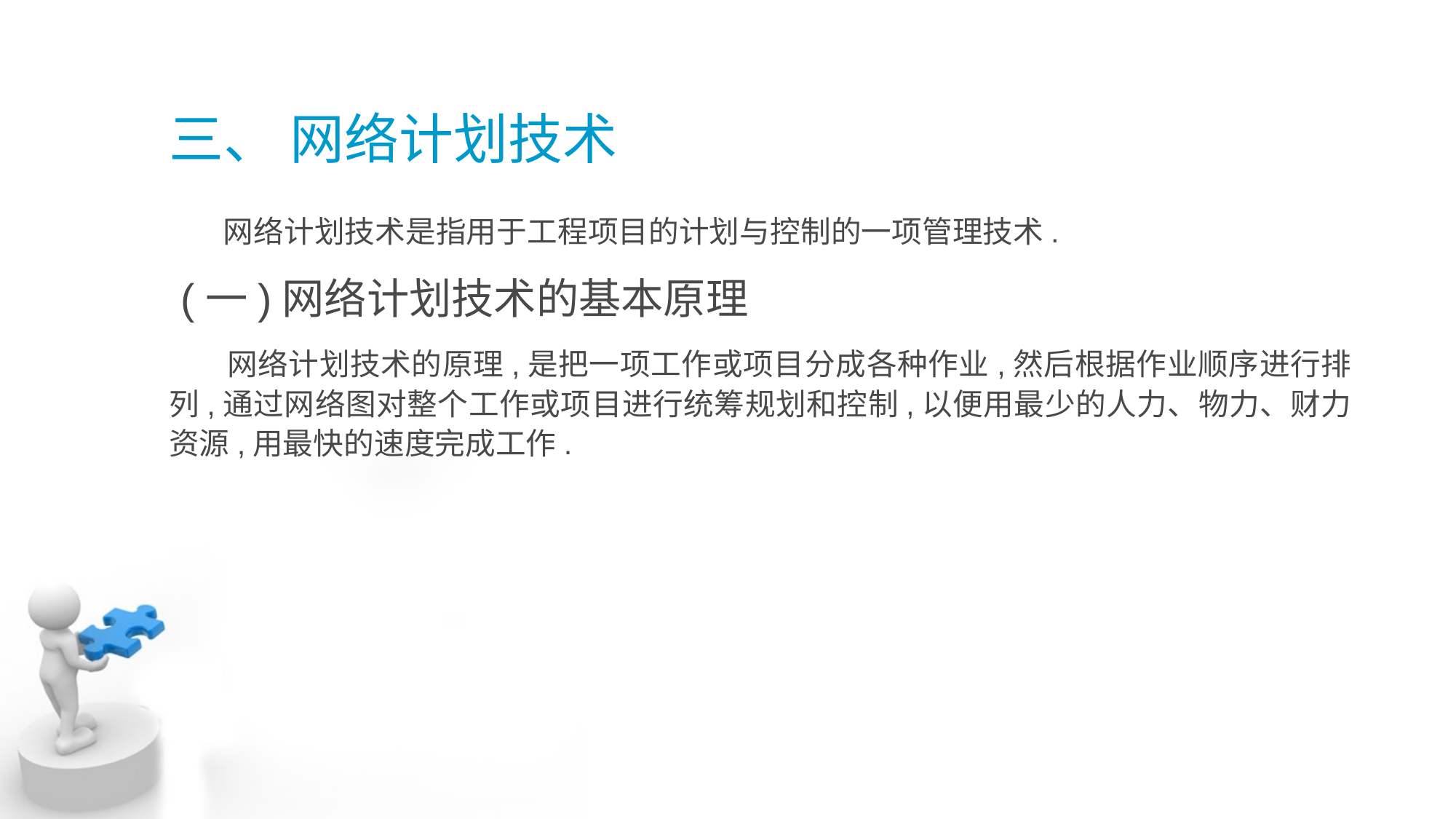

# 三、 网络计划技术
       网络计划技术是指用于工程项目的计划与控制的一项管理技术.
 (一)网络计划技术的基本原理
       网络计划技术的原理,是把一项工作或项目分成各种作业,然后根据作业顺序进行排 列,通过网络图对整个工作或项目进行统筹规划和控制,以便用最少的人力、物力、财力 资源,用最快的速度完成工作.